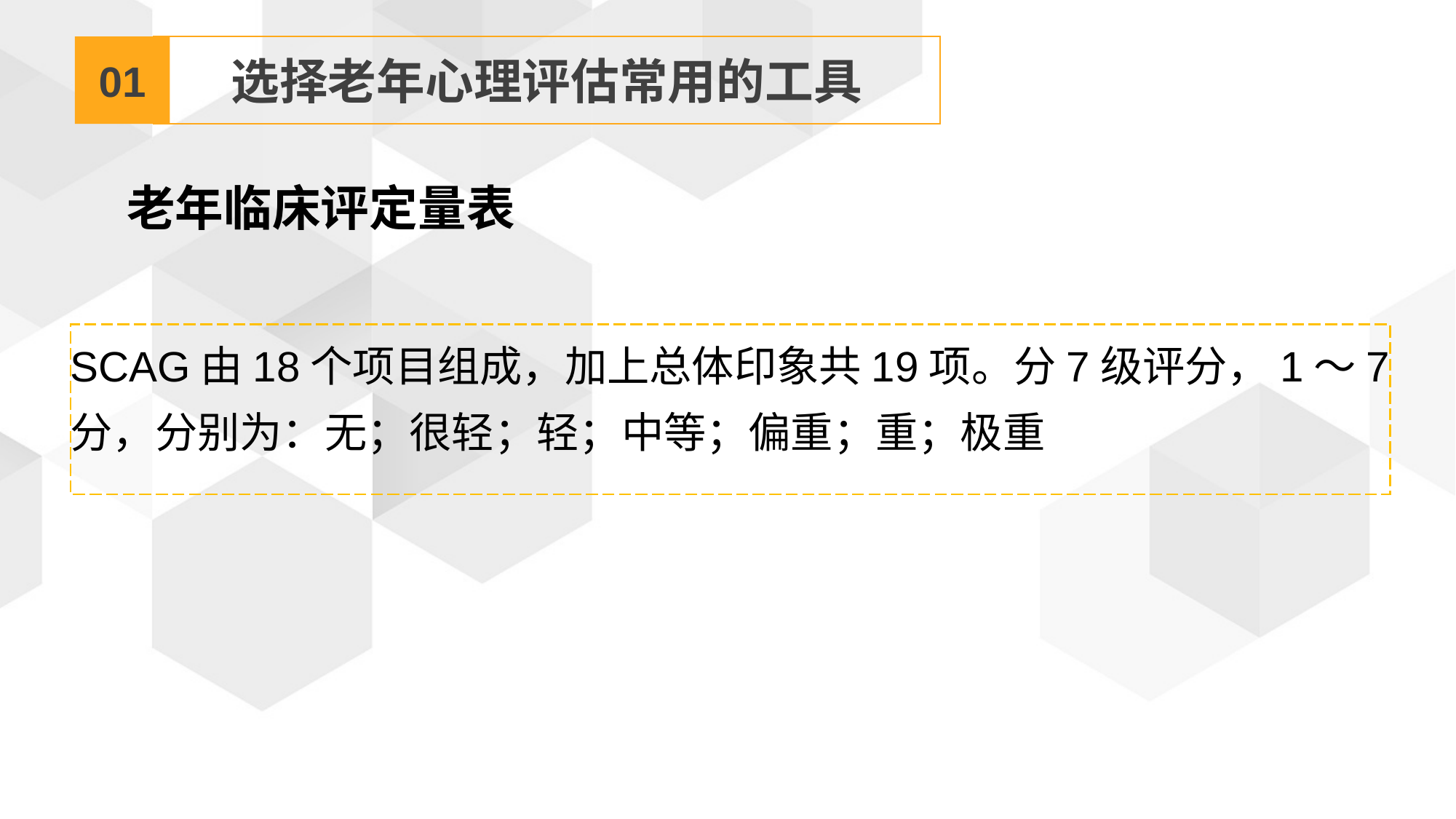

01
选择老年心理评估常用的工具
老年临床评定量表
SCAG由18个项目组成，加上总体印象共19项。分7级评分，1～7分，分别为：无；很轻；轻；中等；偏重；重；极重